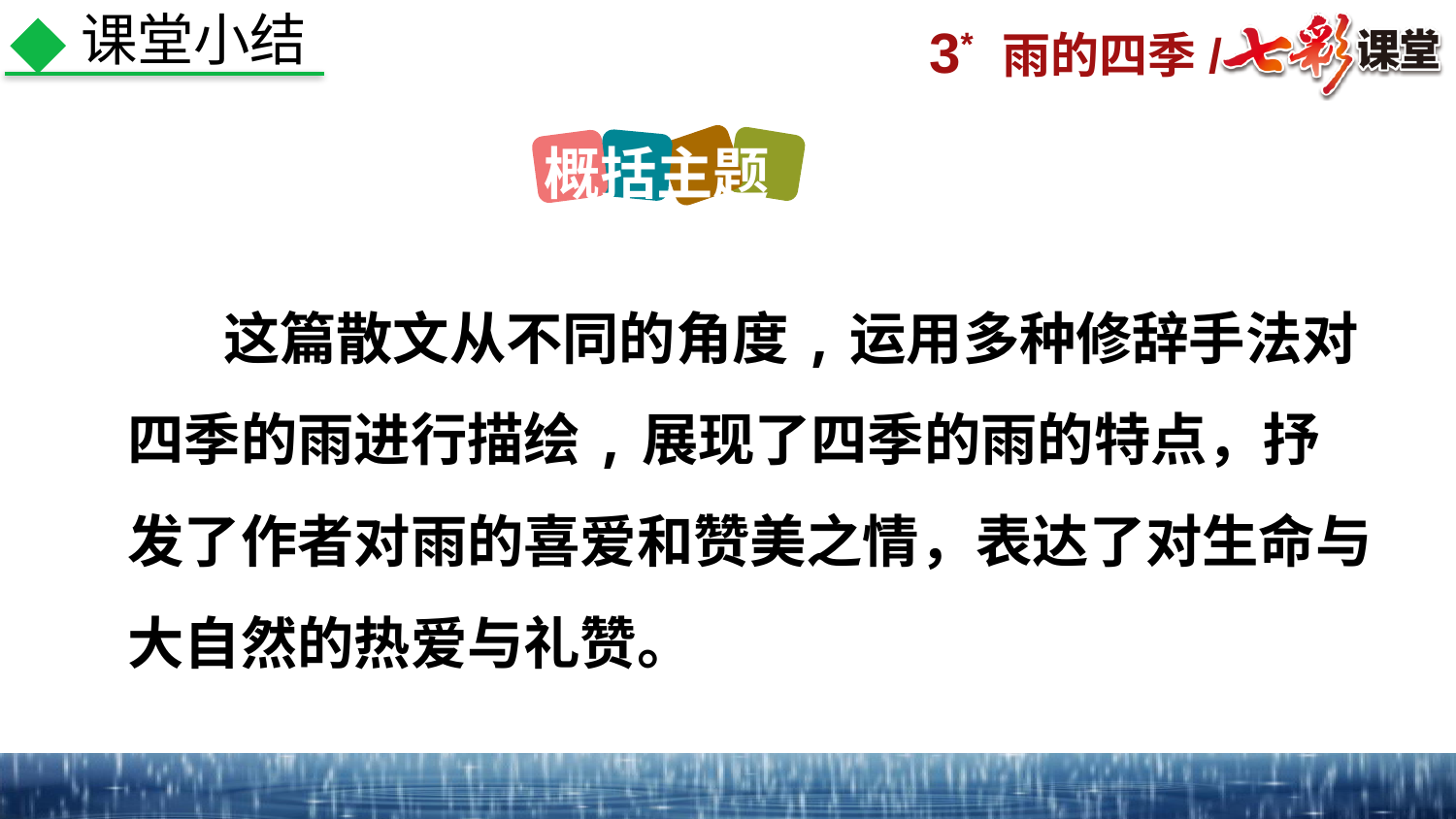

课堂小结

概括主题

 这篇散文从不同的角度,运用多种修辞手法对四季的雨进行描绘,展现了四季的雨的特点，抒发了作者对雨的喜爱和赞美之情，表达了对生命与大自然的热爱与礼赞。